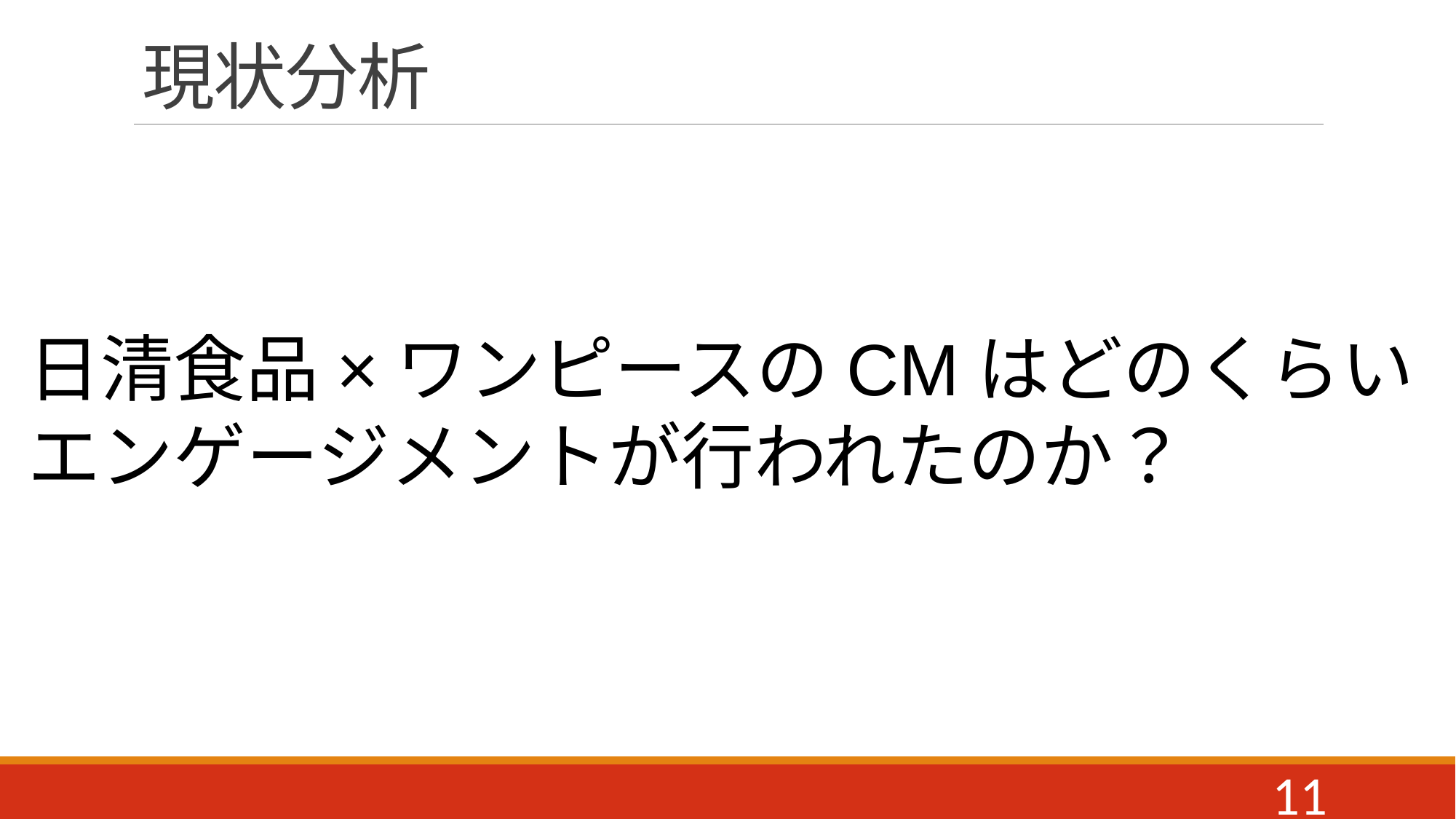

# 現状分析
日清食品×ワンピースのCMはどのくらいエンゲージメントが行われたのか？
11